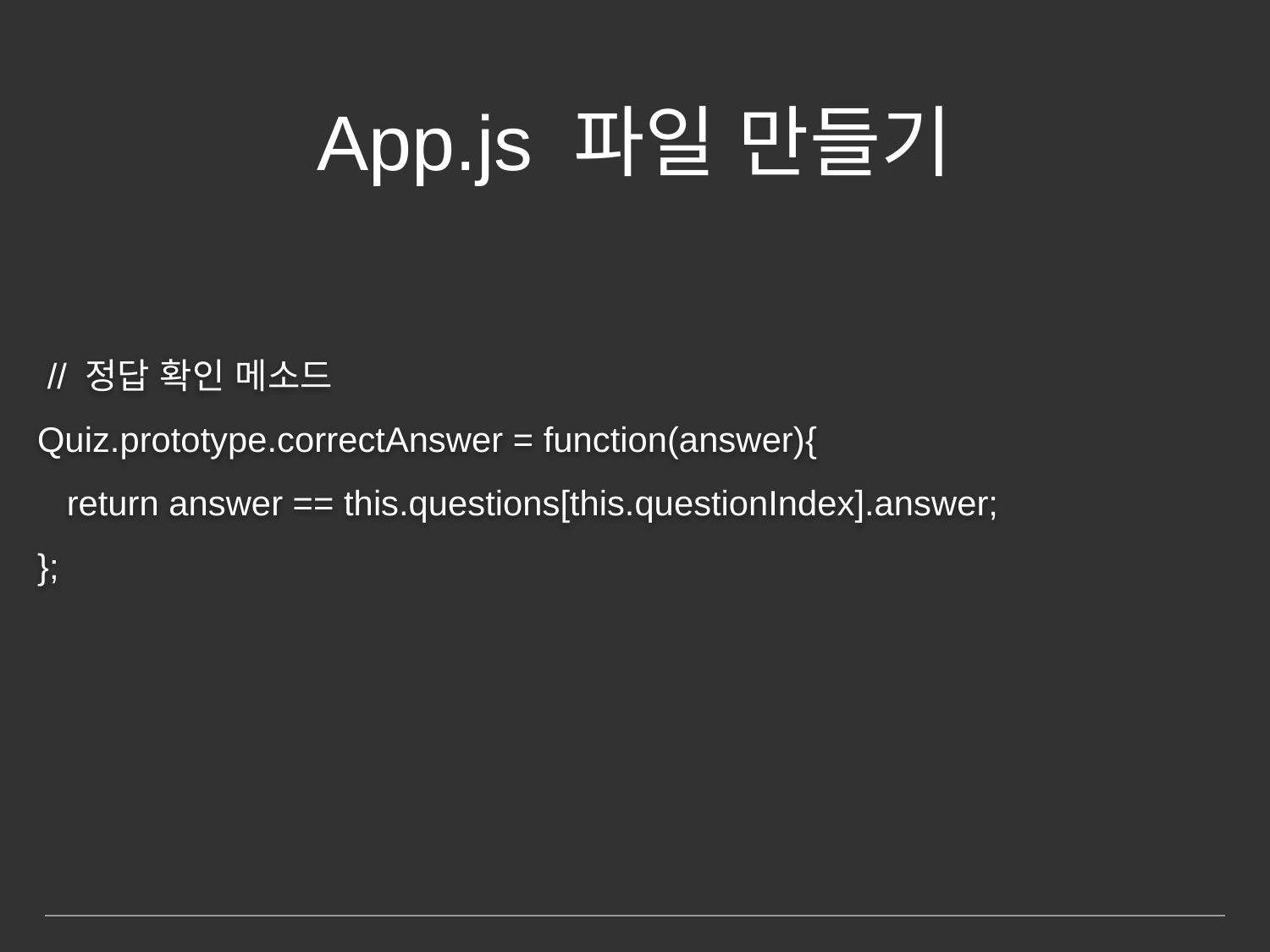

# App.js 파일 만들기
 // 정답 확인 메소드
Quiz.prototype.correctAnswer = function(answer){
   return answer == this.questions[this.questionIndex].answer;
};